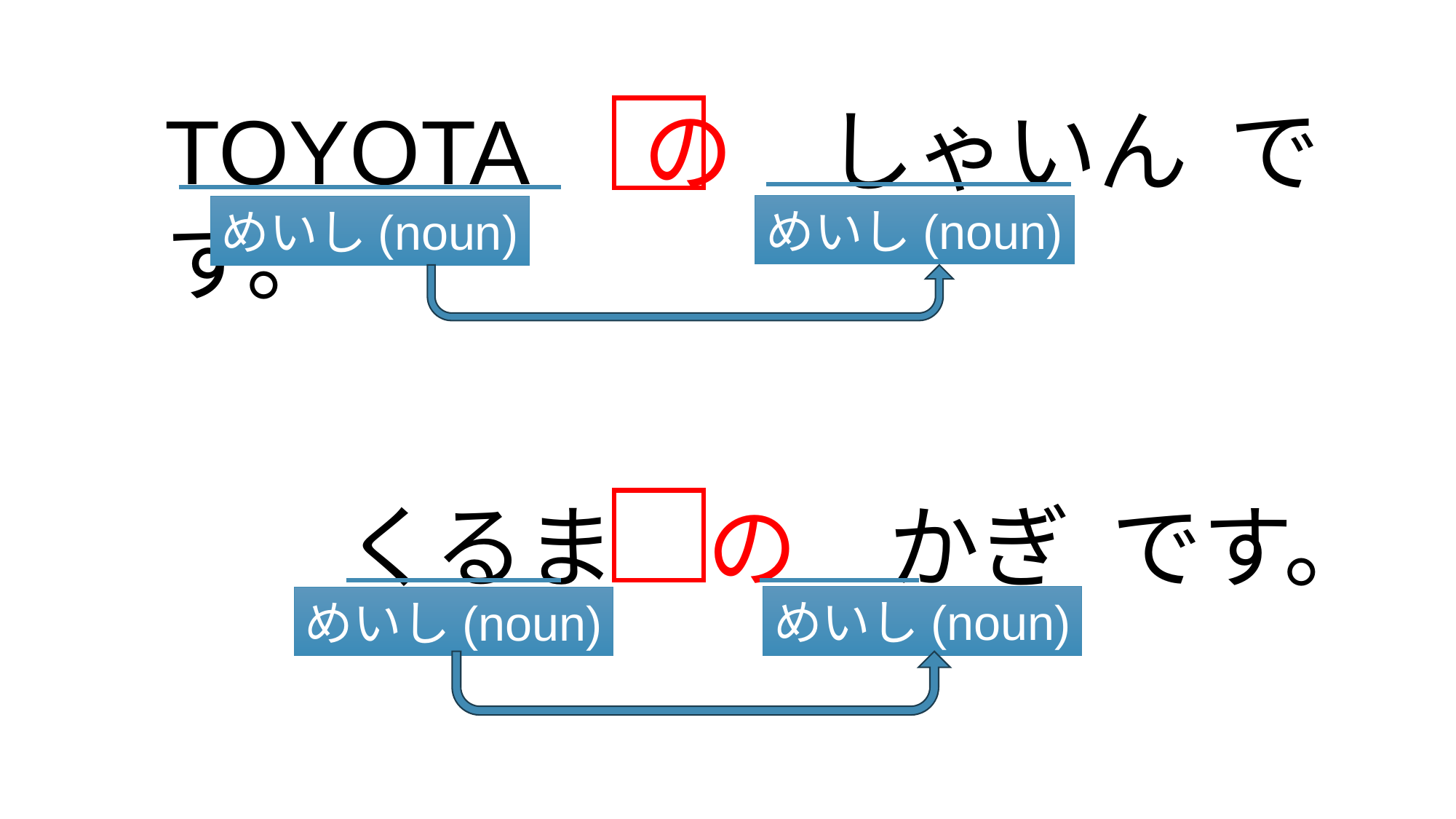

TOYOTA　の　しゃいん  です。

めいし(noun)
めいし(noun)

くるま　の　かぎ  です。

めいし(noun)
めいし(noun)